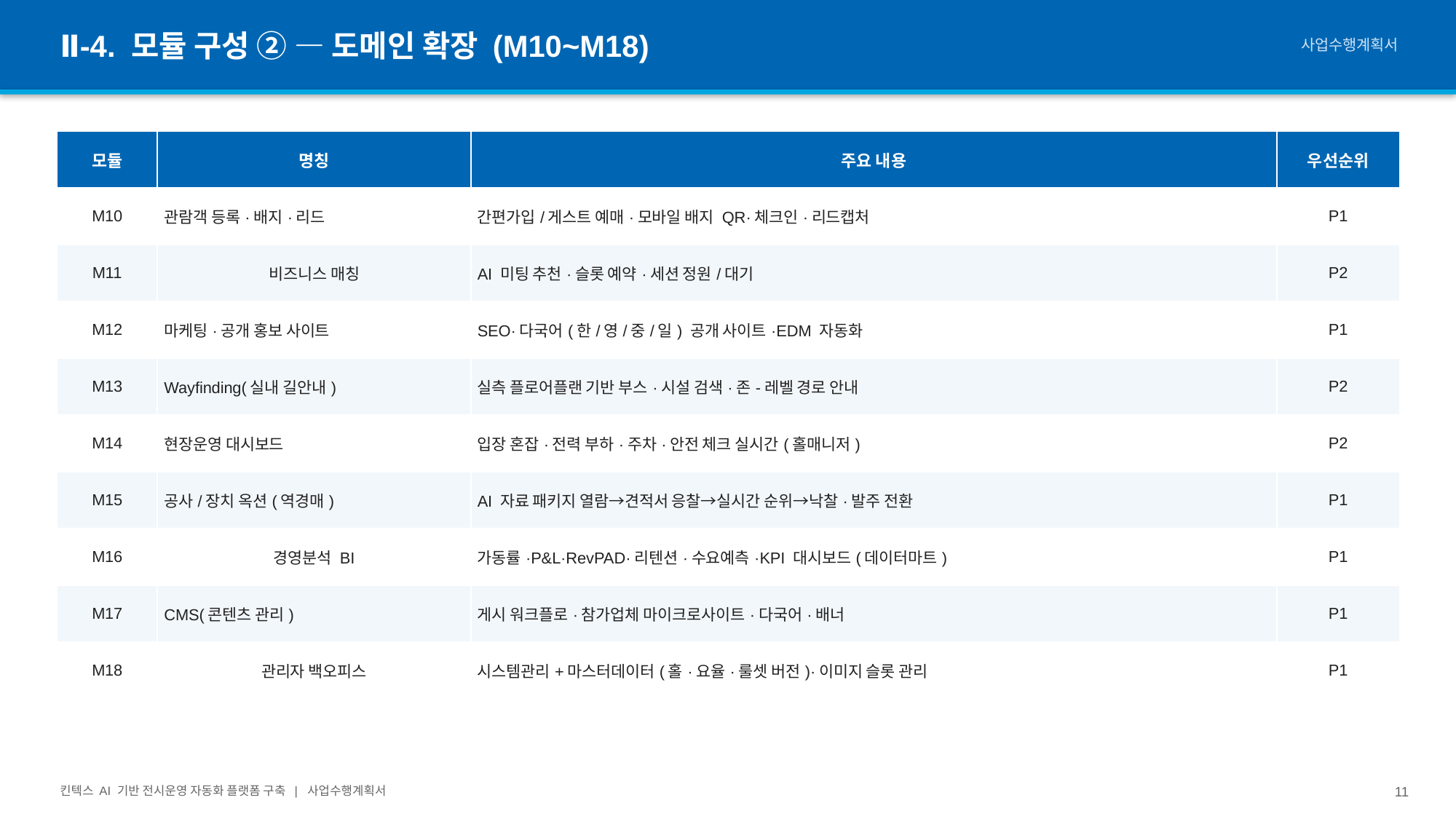

Ⅱ-4. 모듈 구성 ② — 도메인 확장 (M10~M18)
사업수행계획서

| 모듈 | 명칭 | 주요 내용 | 우선순위 |
| --- | --- | --- | --- |
| M10 | 관람객 등록·배지·리드 | 간편가입/게스트 예매·모바일 배지 QR·체크인·리드캡처 | P1 |
| M11 | 비즈니스 매칭 | AI 미팅 추천·슬롯 예약·세션 정원/대기 | P2 |
| M12 | 마케팅·공개 홍보 사이트 | SEO·다국어(한/영/중/일) 공개 사이트·EDM 자동화 | P1 |
| M13 | Wayfinding(실내 길안내) | 실측 플로어플랜 기반 부스·시설 검색·존-레벨 경로 안내 | P2 |
| M14 | 현장운영 대시보드 | 입장 혼잡·전력 부하·주차·안전 체크 실시간(홀매니저) | P2 |
| M15 | 공사/장치 옥션(역경매) | AI 자료 패키지 열람→견적서 응찰→실시간 순위→낙찰·발주 전환 | P1 |
| M16 | 경영분석 BI | 가동률·P&L·RevPAD·리텐션·수요예측·KPI 대시보드(데이터마트) | P1 |
| M17 | CMS(콘텐츠 관리) | 게시 워크플로·참가업체 마이크로사이트·다국어·배너 | P1 |
| M18 | 관리자 백오피스 | 시스템관리+마스터데이터(홀·요율·룰셋 버전)·이미지 슬롯 관리 | P1 |
킨텍스 AI 기반 전시운영 자동화 플랫폼 구축  |  사업수행계획서
11